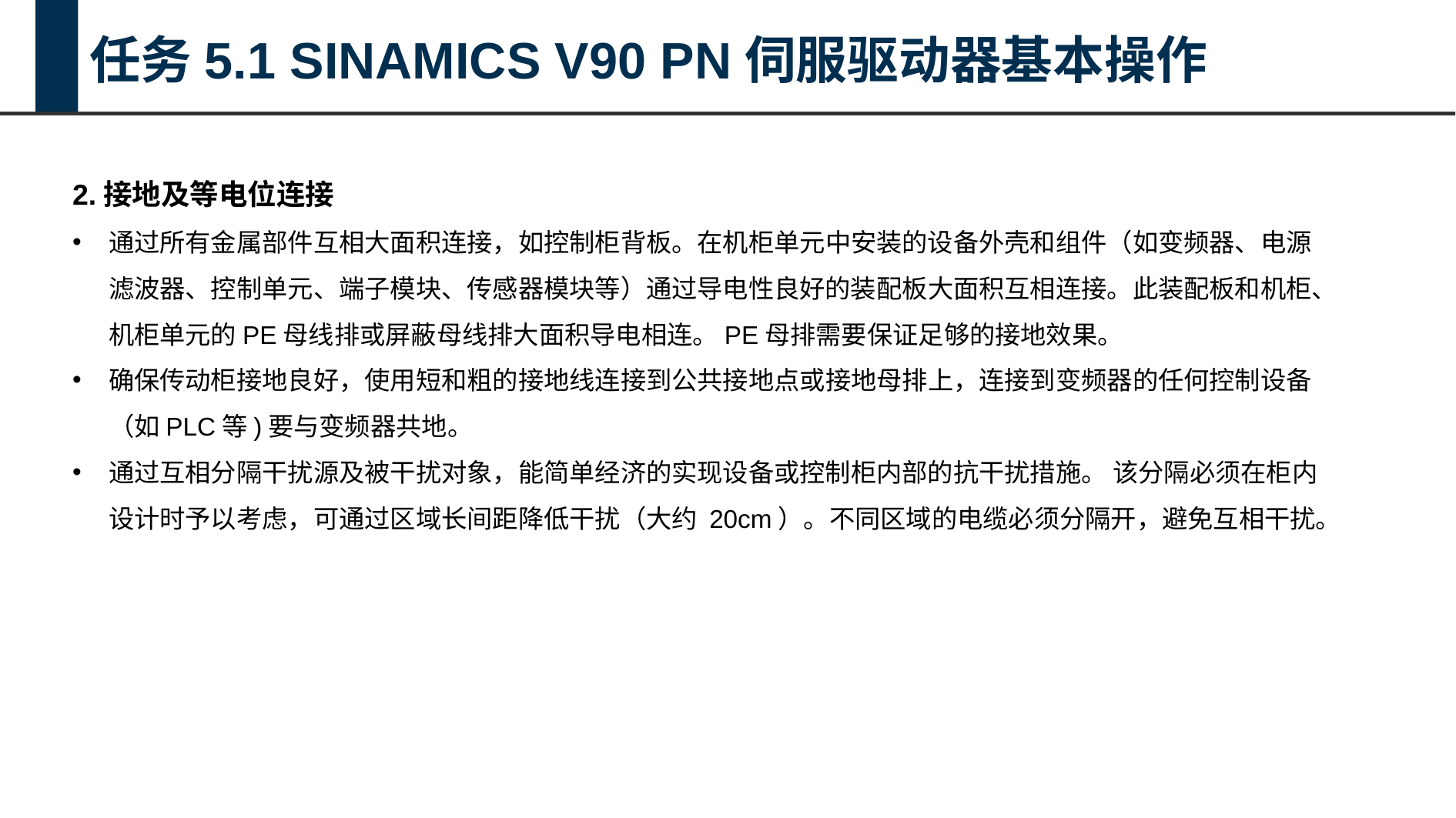

任务5.1 SINAMICS V90 PN伺服驱动器基本操作
2.接地及等电位连接
通过所有金属部件互相大面积连接，如控制柜背板。在机柜单元中安装的设备外壳和组件（如变频器、电源滤波器、控制单元、端子模块、传感器模块等）通过导电性良好的装配板大面积互相连接。此装配板和机柜、机柜单元的PE母线排或屏蔽母线排大面积导电相连。PE母排需要保证足够的接地效果。
确保传动柜接地良好，使用短和粗的接地线连接到公共接地点或接地母排上，连接到变频器的任何控制设备（如PLC等)要与变频器共地。
通过互相分隔干扰源及被干扰对象，能简单经济的实现设备或控制柜内部的抗干扰措施。 该分隔必须在柜内设计时予以考虑，可通过区域长间距降低干扰（大约 20cm）。不同区域的电缆必须分隔开，避免互相干扰。